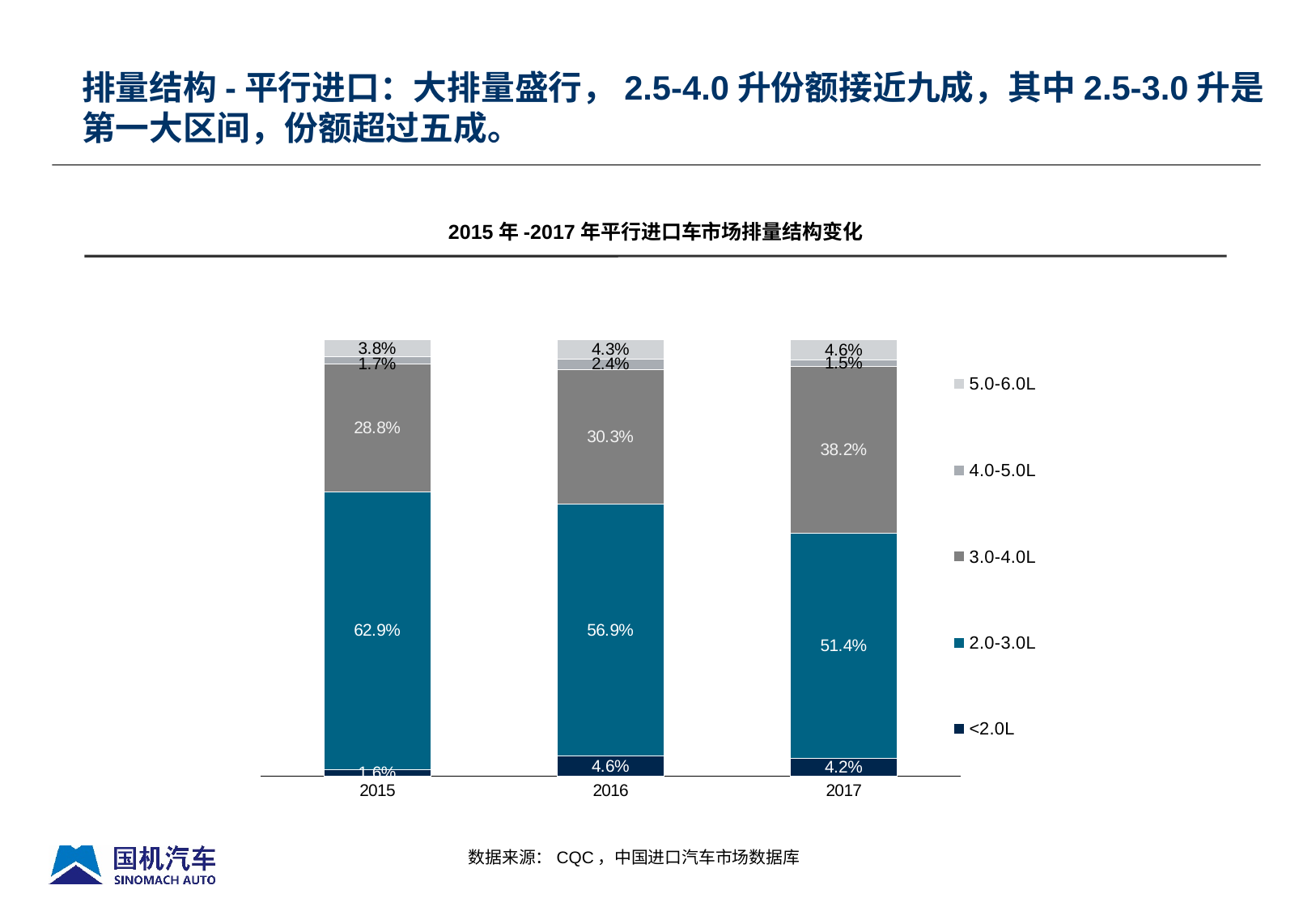

排量结构-平行进口：大排量盛行，2.5-4.0升份额接近九成，其中2.5-3.0升是第一大区间，份额超过五成。
2015年-2017年平行进口车市场排量结构变化

### Chart

| Category | <2.0L | 2.0-3.0L | 3.0-4.0L | 4.0-5.0L | 5.0-6.0L |
|---|---|---|---|---|---|
| 2015 | 0.015622128285241683 | 0.6286396933336834 | 0.288374861063705 | 0.01671611485983844 | 0.03806198090337035 |
| 2016 | 0.04589082860949886 | 0.5693519124942599 | 0.30304056851630196 | 0.02373585672666501 | 0.04297748368301001 |
| 2017 | 0.041741423798444206 | 0.514 | 0.382 | 0.015240945141473249 | 0.046 |
数据来源：CQC，中国进口汽车市场数据库